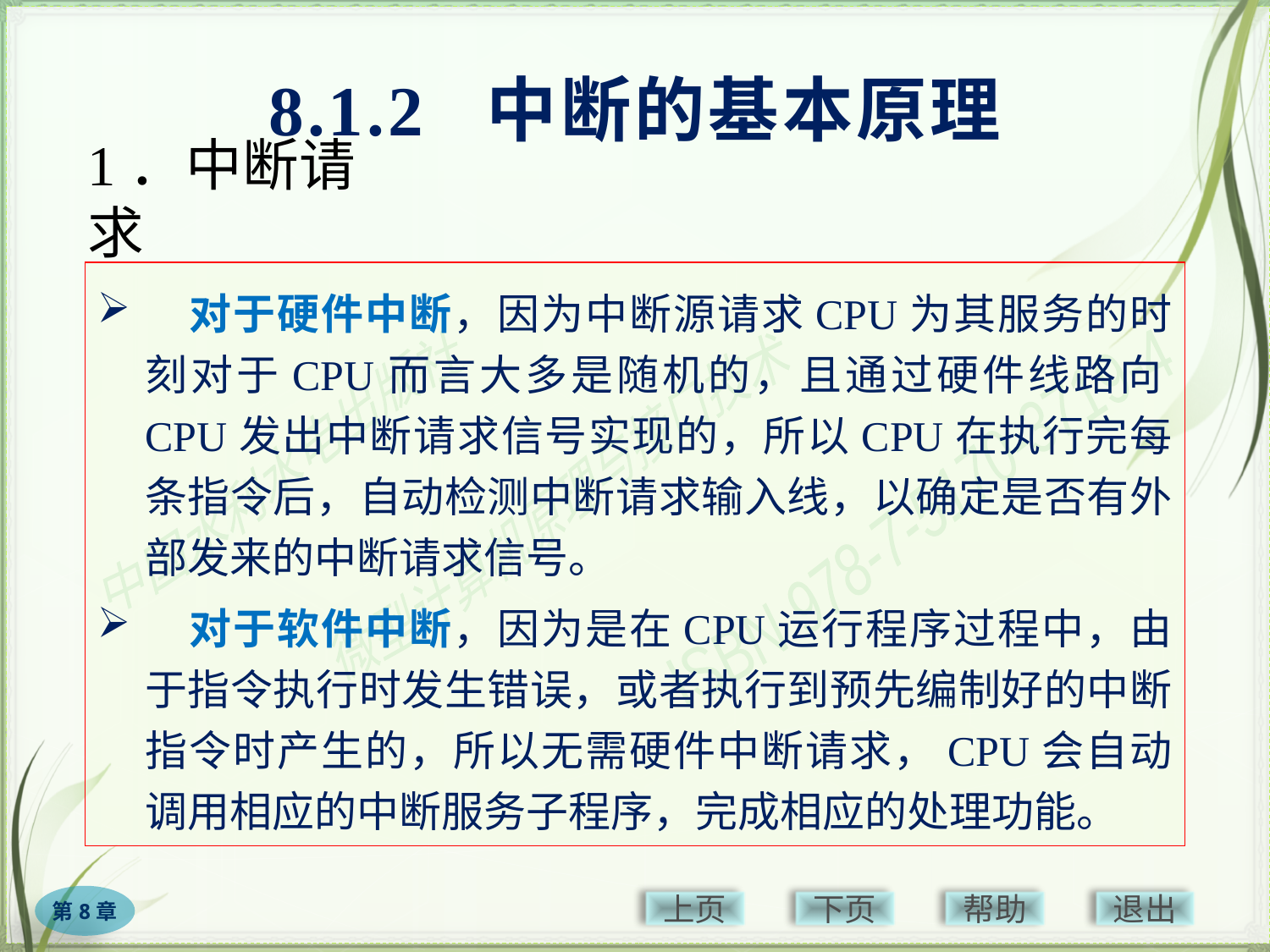

8.1.2  中断的基本原理
# 1．中断请求
　对于硬件中断，因为中断源请求CPU为其服务的时刻对于CPU而言大多是随机的，且通过硬件线路向CPU发出中断请求信号实现的，所以CPU在执行完每条指令后，自动检测中断请求输入线，以确定是否有外部发来的中断请求信号。
　对于软件中断，因为是在CPU运行程序过程中，由于指令执行时发生错误，或者执行到预先编制好的中断指令时产生的，所以无需硬件中断请求，CPU会自动调用相应的中断服务子程序，完成相应的处理功能。